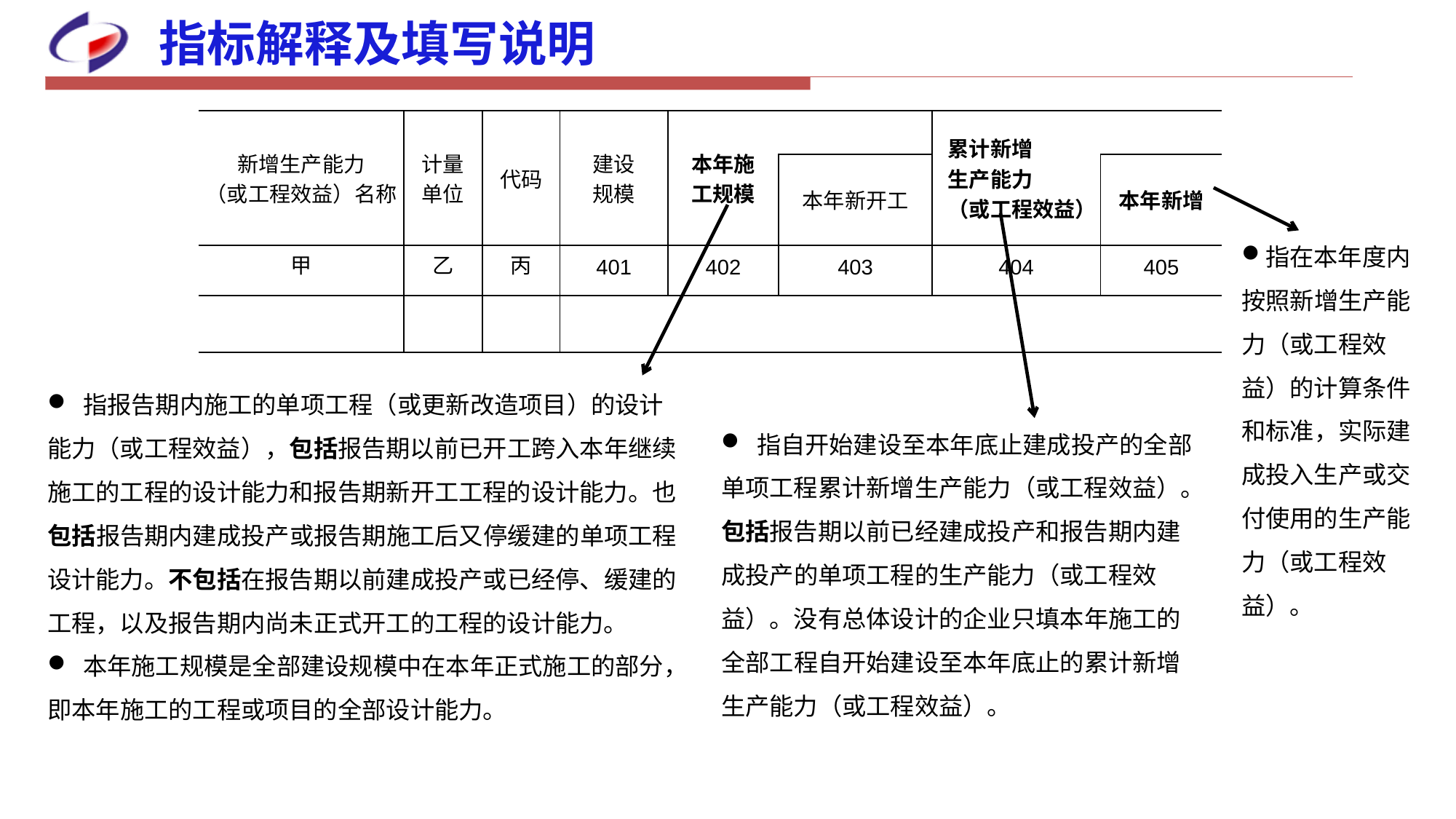

# 指标解释及填写说明
| 新增生产能力 （或工程效益）名称 | 计量 单位 | 代码 | 建设 规模 | 本年施 工规模 |  | 累计新增 生产能力 （或工程效益） |  |
| --- | --- | --- | --- | --- | --- | --- | --- |
|  |  |  |  |  | 本年新开工 |  | 本年新增 |
| 甲 | 乙 | 丙 | 401 | 402 | 403 | 404 | 405 |
|  |  |  |  |  |  |  |  |
指在本年度内按照新增生产能力（或工程效益）的计算条件和标准，实际建成投入生产或交付使用的生产能力（或工程效益）。
 指报告期内施工的单项工程（或更新改造项目）的设计能力（或工程效益），包括报告期以前已开工跨入本年继续施工的工程的设计能力和报告期新开工工程的设计能力。也包括报告期内建成投产或报告期施工后又停缓建的单项工程设计能力。不包括在报告期以前建成投产或已经停、缓建的工程，以及报告期内尚未正式开工的工程的设计能力。
 本年施工规模是全部建设规模中在本年正式施工的部分，即本年施工的工程或项目的全部设计能力。
 指自开始建设至本年底止建成投产的全部单项工程累计新增生产能力（或工程效益）。包括报告期以前已经建成投产和报告期内建成投产的单项工程的生产能力（或工程效益）。没有总体设计的企业只填本年施工的全部工程自开始建设至本年底止的累计新增生产能力（或工程效益）。